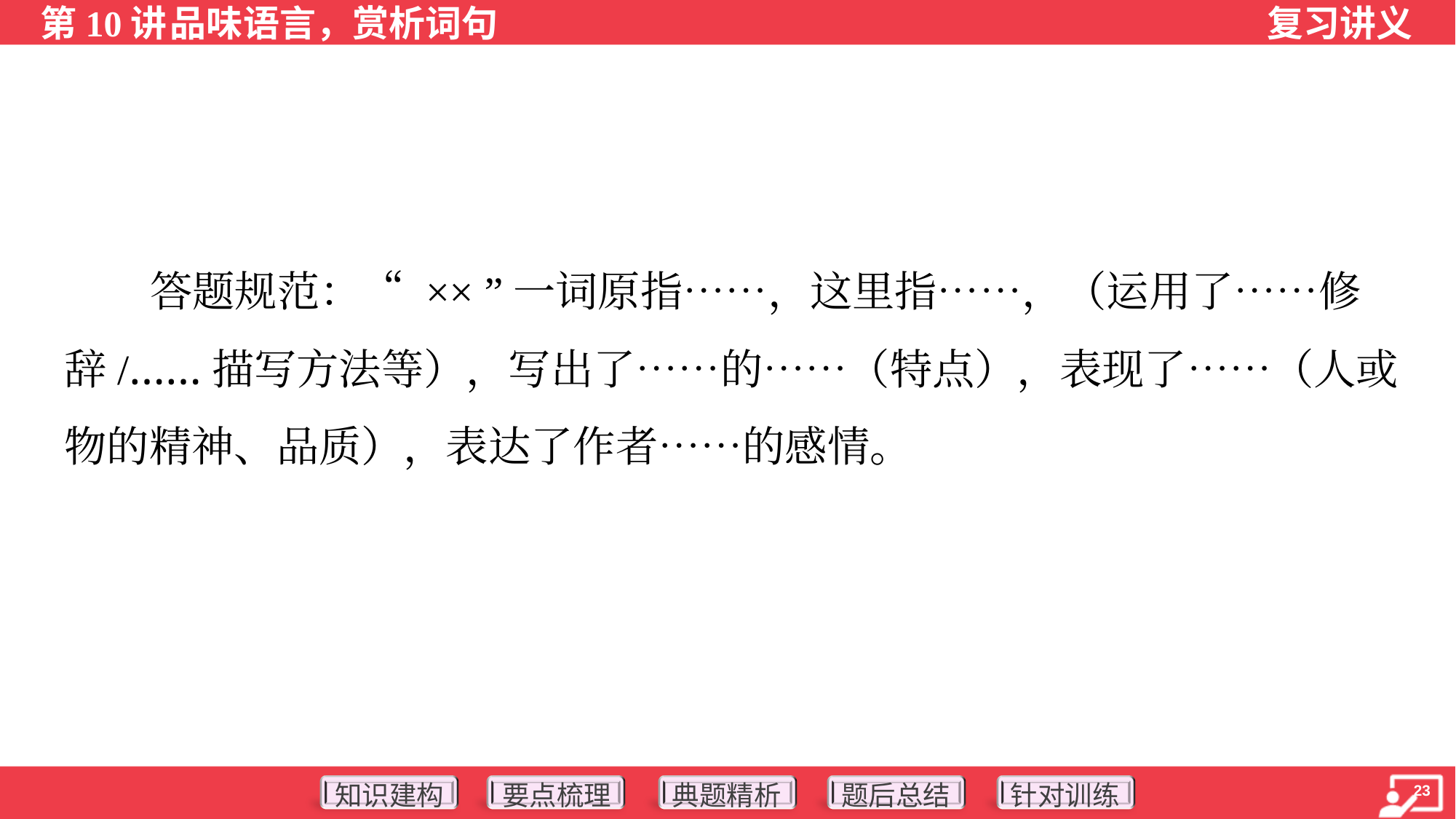

答题规范：“ ×× ”一词原指……，这里指……，（运用了……修
辞/……描写方法等），写出了……的……（特点），表现了……（人或
物的精神、品质），表达了作者……的感情。